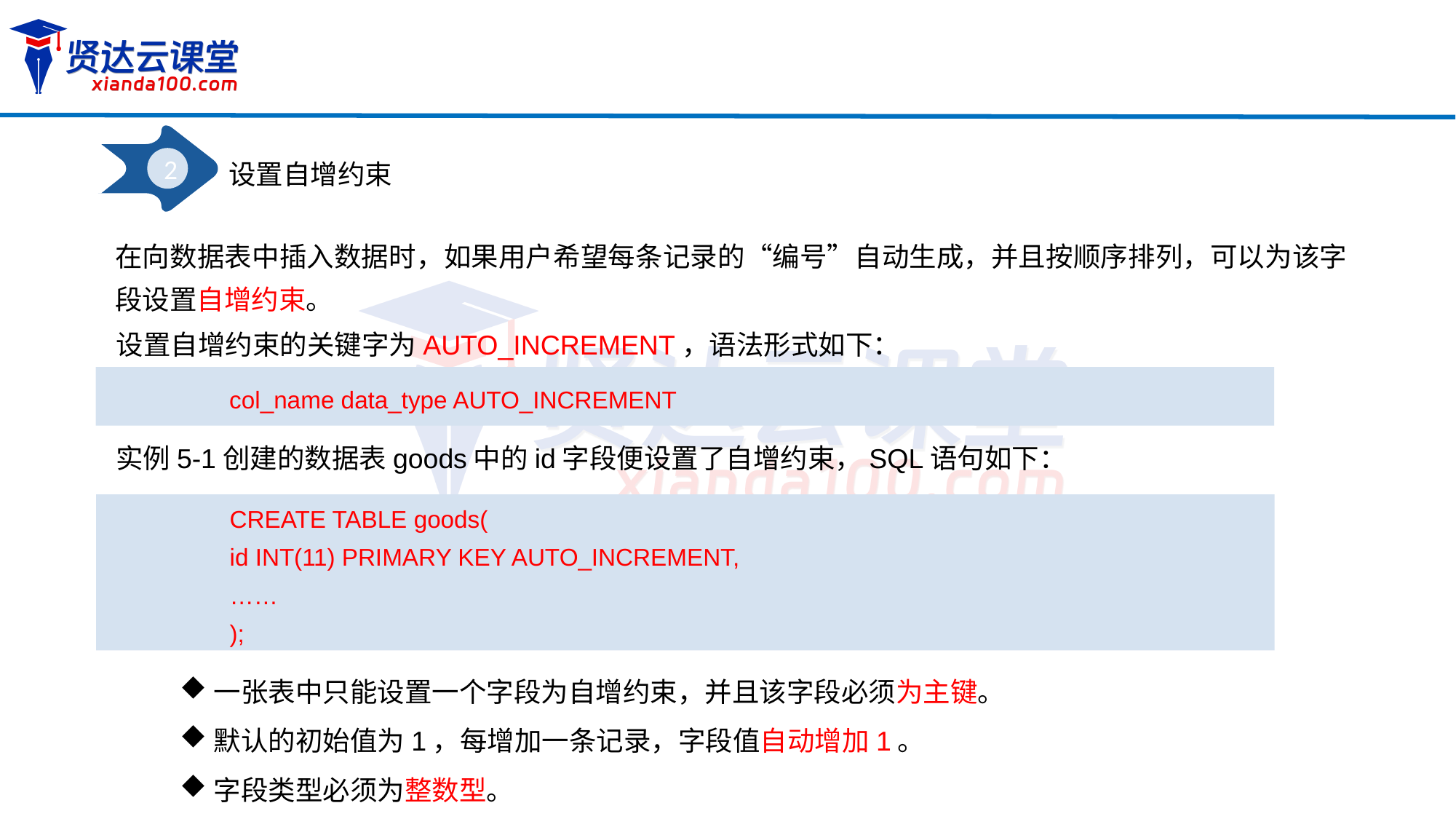

2
设置自增约束
在向数据表中插入数据时，如果用户希望每条记录的“编号”自动生成，并且按顺序排列，可以为该字段设置自增约束。
设置自增约束的关键字为AUTO_INCREMENT，语法形式如下：

col_name data_type AUTO_INCREMENT
实例5-1创建的数据表goods中的id字段便设置了自增约束，SQL语句如下：
CREATE TABLE goods(
id INT(11) PRIMARY KEY AUTO_INCREMENT,
……
);

一张表中只能设置一个字段为自增约束，并且该字段必须为主键。
默认的初始值为1，每增加一条记录，字段值自动增加1。
字段类型必须为整数型。